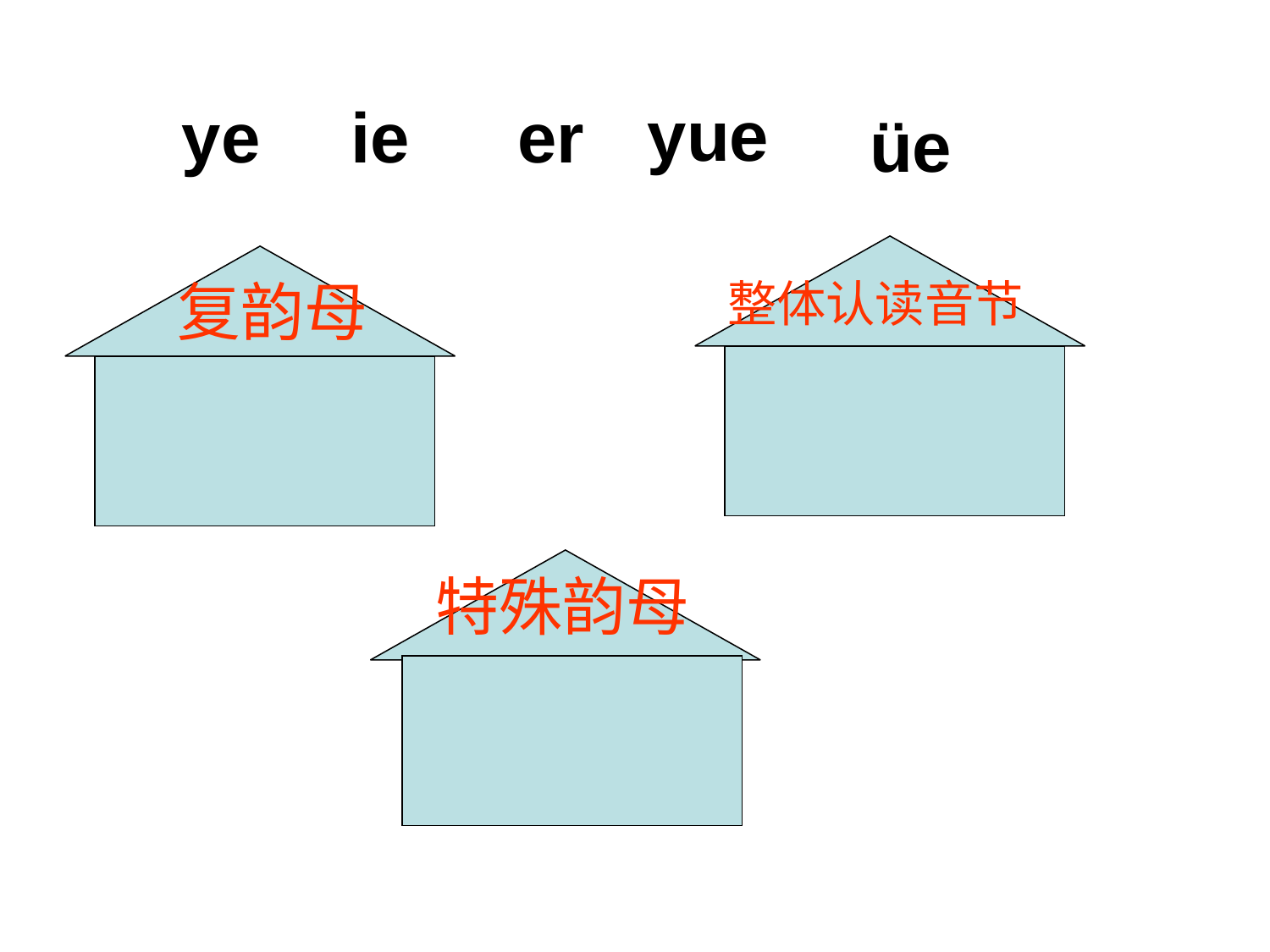

yue
ye
ie
er
üe

复韵母
整体认读音节

特殊韵母